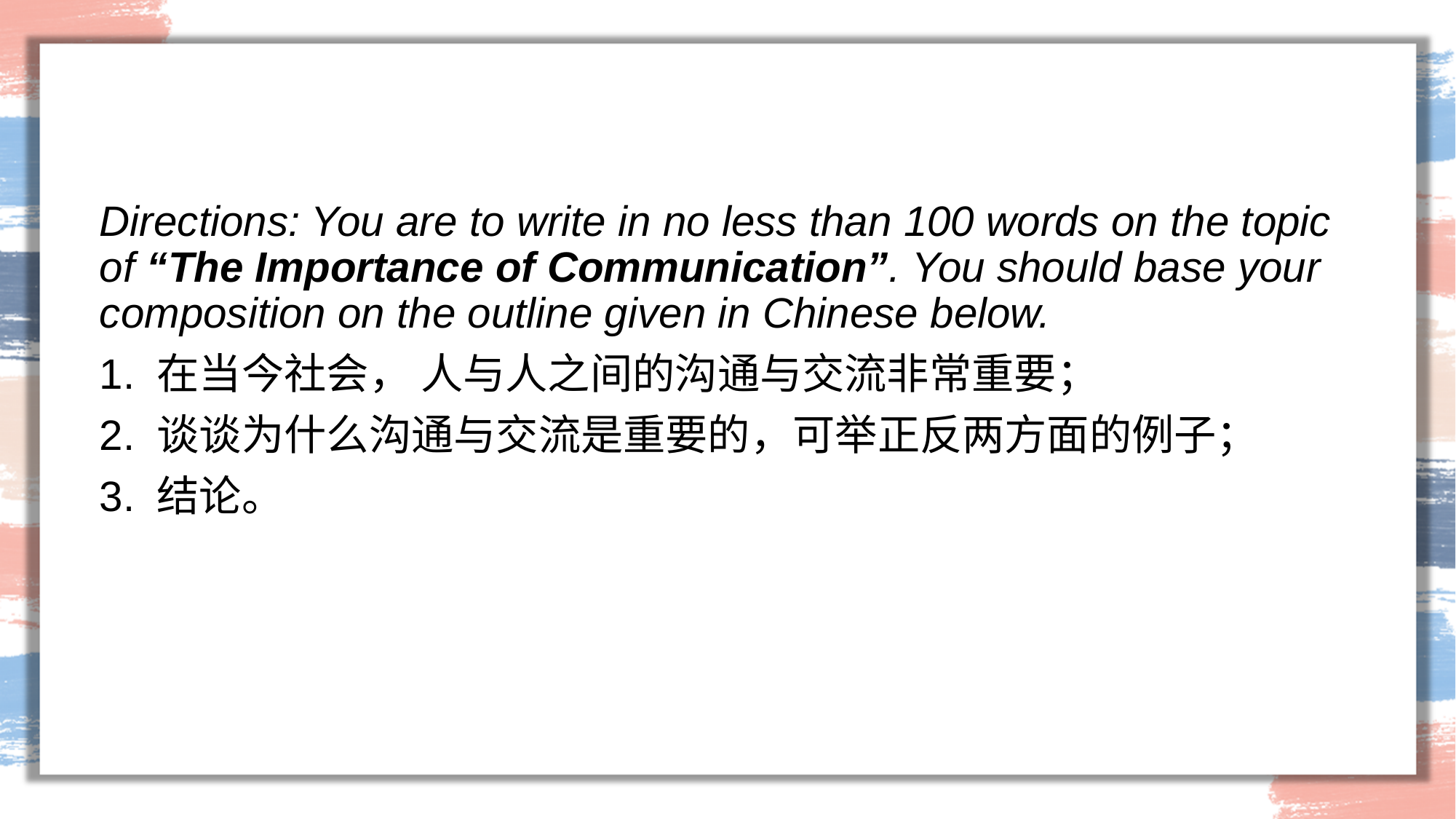

#
Directions: You are to write in no less than 100 words on the topic of “The Importance of Communication”. You should base your composition on the outline given in Chinese below.
1. 在当今社会， 人与人之间的沟通与交流非常重要；
2. 谈谈为什么沟通与交流是重要的，可举正反两方面的例子；
3. 结论。